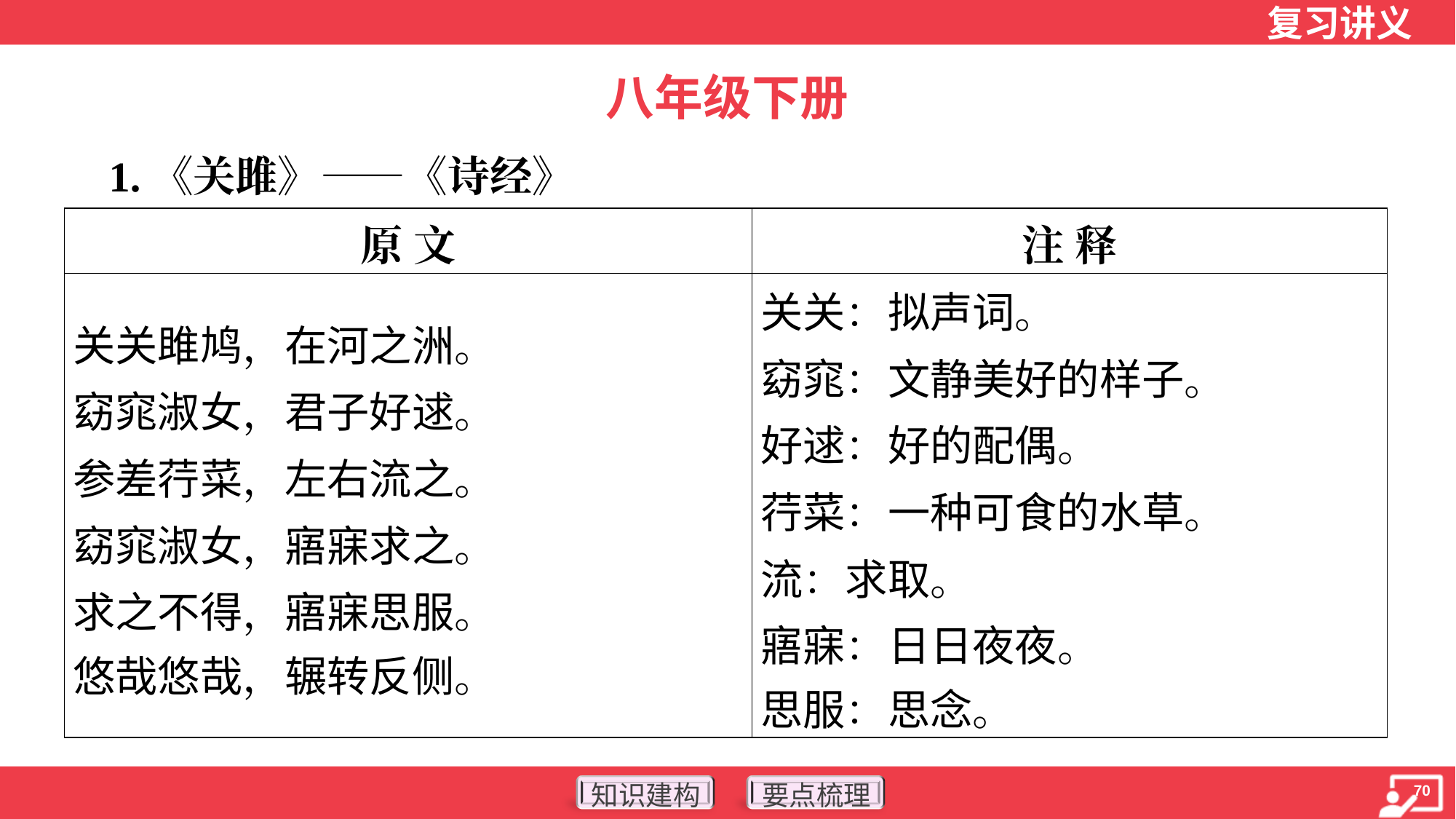

八年级下册
    1.《关雎》——《诗经》
| 原 文 | 注 释 |
| --- | --- |
| 关关雎鸠，在河之洲。 窈窕淑女，君子好逑。 参差荇菜，左右流之。 窈窕淑女，寤寐求之。 求之不得，寤寐思服。 悠哉悠哉，辗转反侧。 | 关关：拟声词。 窈窕：文静美好的样子。 好逑：好的配偶。 荇菜：一种可食的水草。 流：求取。 寤寐：日日夜夜。 思服：思念。 |